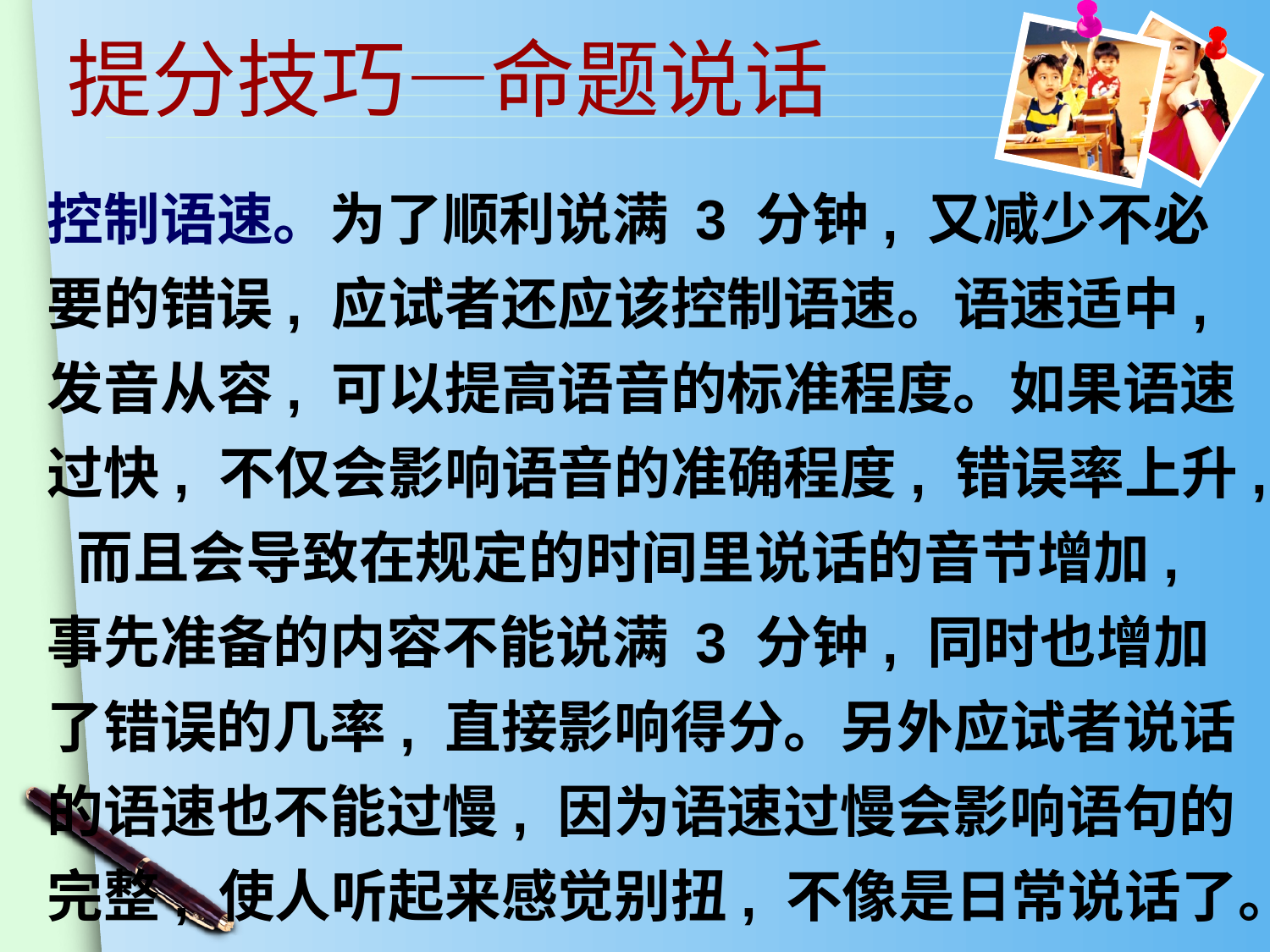

提分技巧—命题说话
控制语速。为了顺利说满 3 分钟, 又减少不必要的错误, 应试者还应该控制语速。语速适中, 发音从容, 可以提高语音的标准程度。如果语速过快, 不仅会影响语音的准确程度, 错误率上升, 而且会导致在规定的时间里说话的音节增加, 事先准备的内容不能说满 3 分钟, 同时也增加了错误的几率, 直接影响得分。另外应试者说话的语速也不能过慢, 因为语速过慢会影响语句的完整, 使人听起来感觉别扭, 不像是日常说话了。